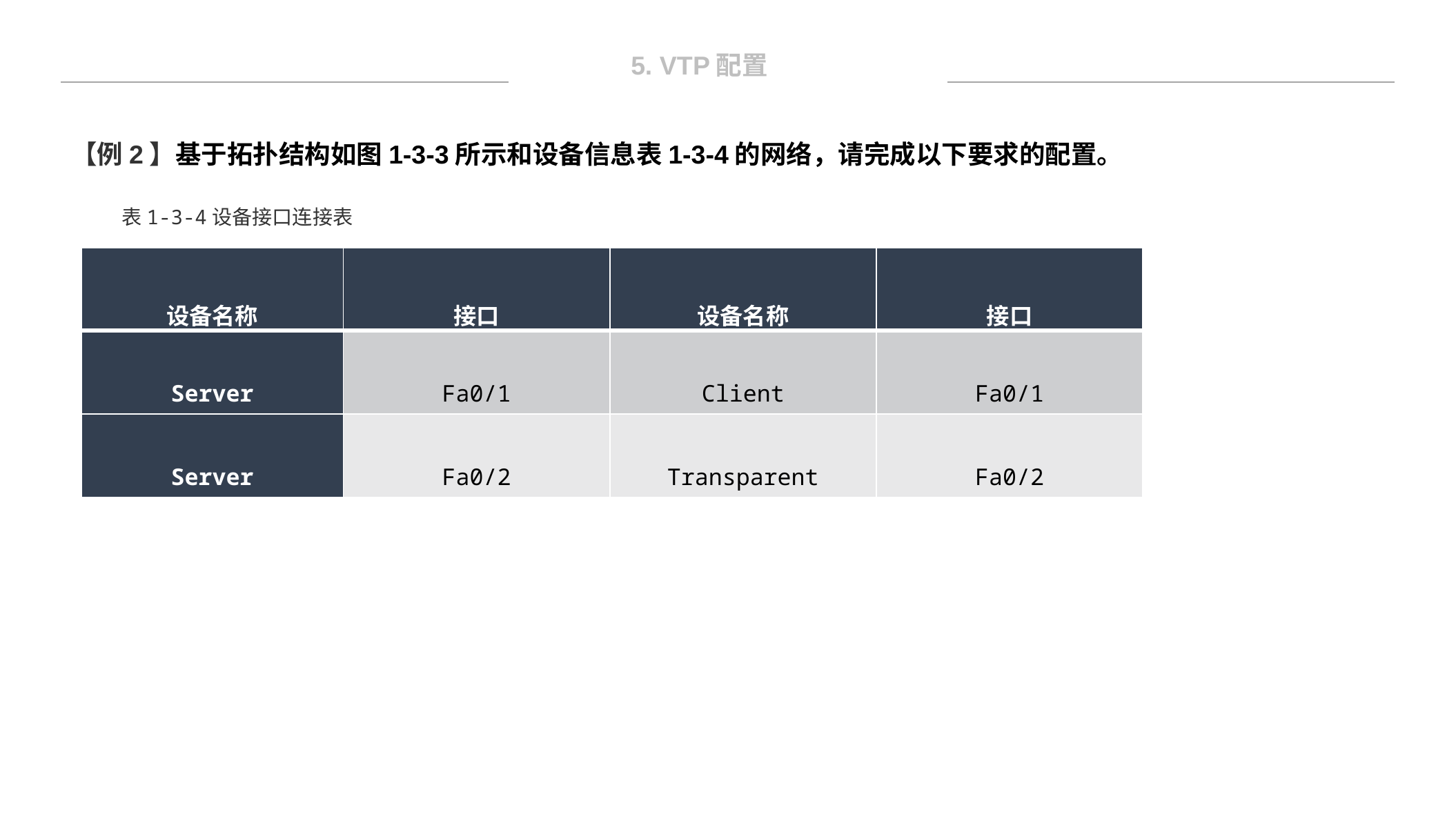

5. VTP配置
【例2】基于拓扑结构如图1-3-3所示和设备信息表1-3-4的网络，请完成以下要求的配置。
表1-3-4设备接口连接表

| 设备名称 | 接口 | 设备名称 | 接口 |
| --- | --- | --- | --- |
| Server | Fa0/1 | Client | Fa0/1 |
| Server | Fa0/2 | Transparent | Fa0/2 |